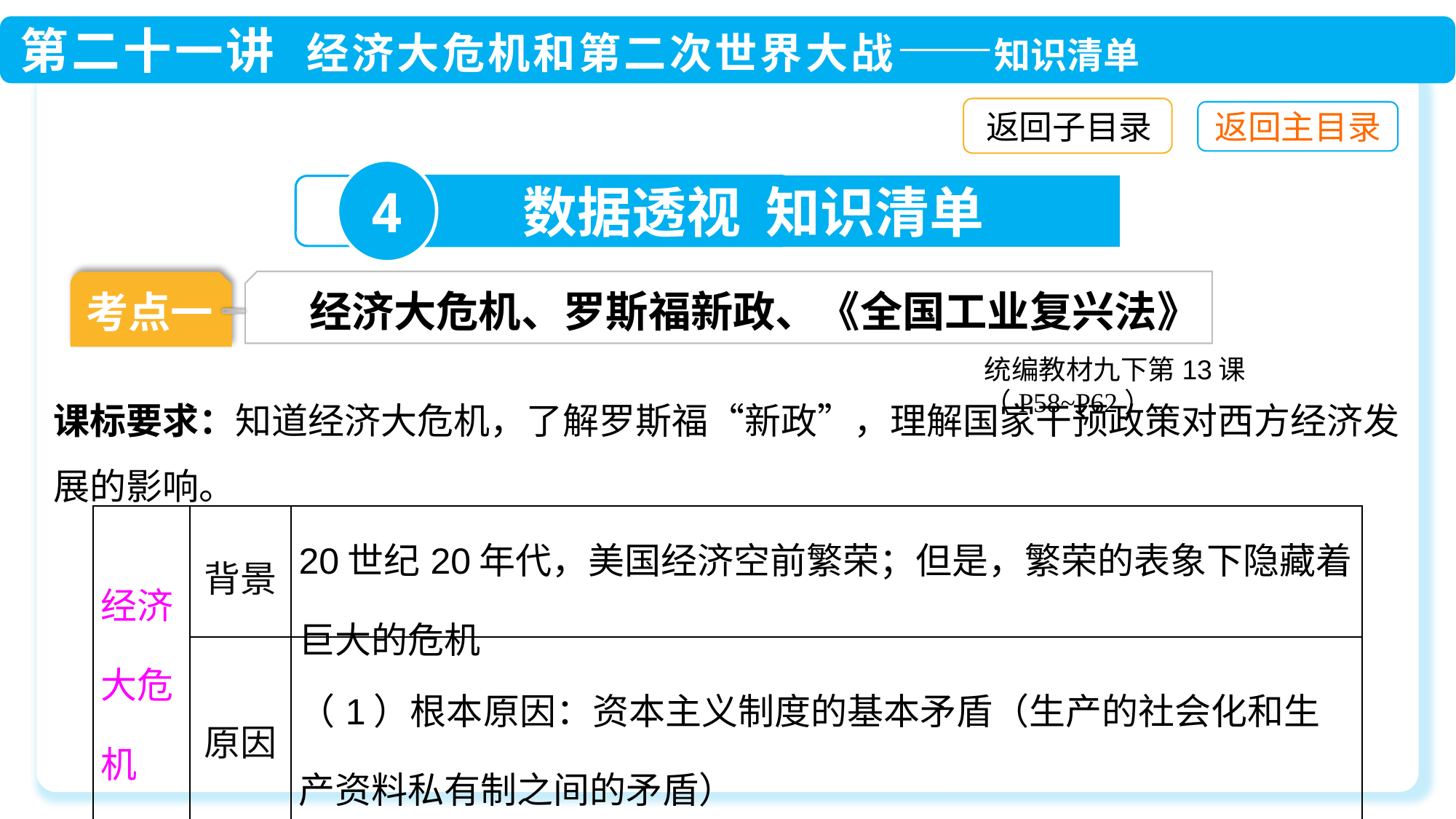

返回子目录
4

数据透视  知识清单
经济大危机、罗斯福新政、《全国工业复兴法》
考点一

统编教材九下第13课（P58~P62）
课标要求：知道经济大危机，了解罗斯福“新政”，理解国家干预政策对西方经济发展的影响。
| 经济大危机 | 背景 | 20世纪20年代，美国经济空前繁荣；但是，繁荣的表象下隐藏着巨大的危机 |
| --- | --- | --- |
|  | 原因 | （1）根本原因：资本主义制度的基本矛盾（生产的社会化和生产资料私有制之间的矛盾） |